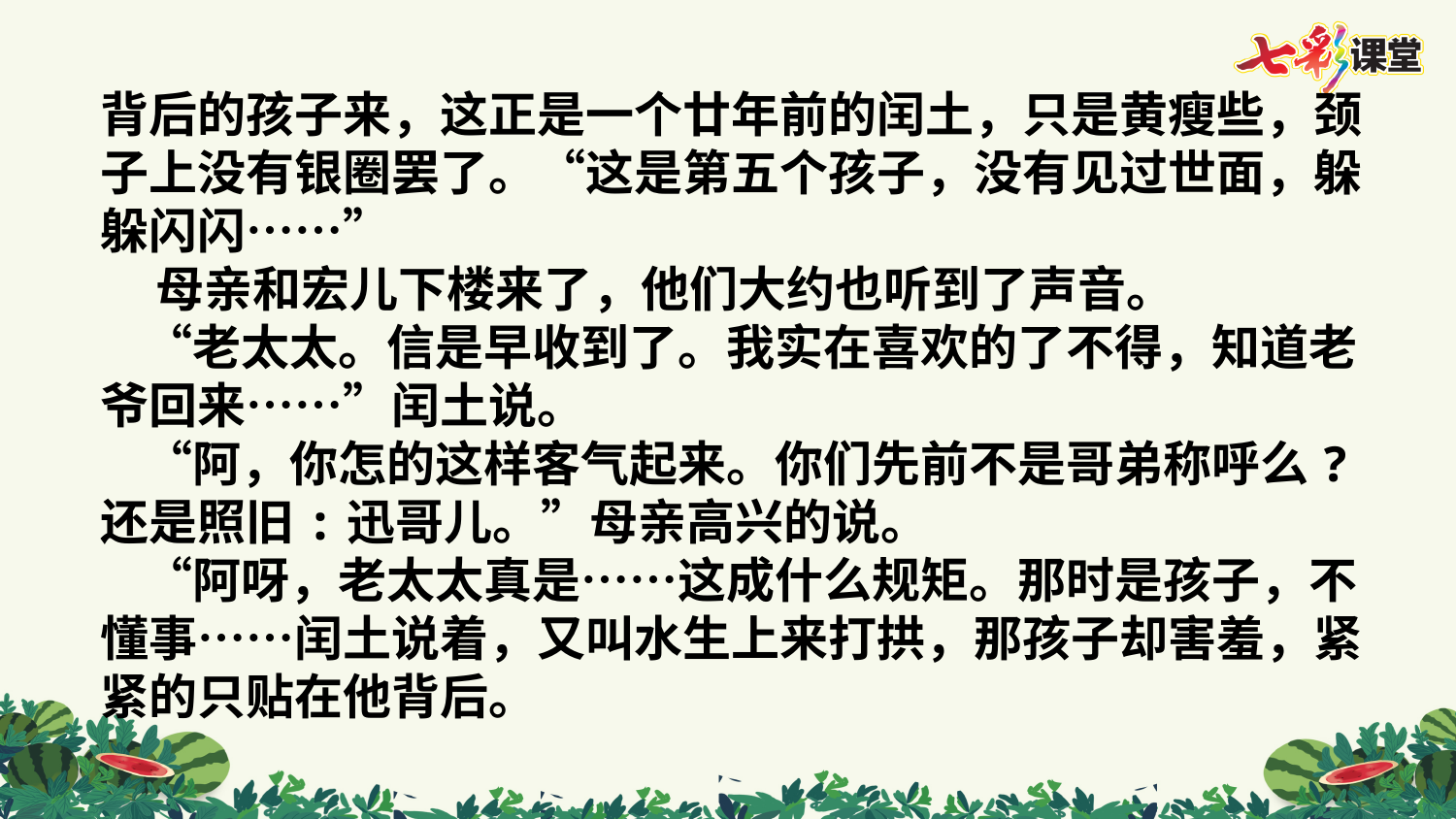

背后的孩子来，这正是一个廿年前的闰土，只是黄瘦些，颈子上没有银圈罢了。“这是第五个孩子，没有见过世面，躲躲闪闪……”
    母亲和宏儿下楼来了，他们大约也听到了声音。
    “老太太。信是早收到了。我实在喜欢的了不得，知道老爷回来……”闰土说。
    “阿，你怎的这样客气起来。你们先前不是哥弟称呼么?还是照旧:迅哥儿。”母亲高兴的说。
    “阿呀，老太太真是……这成什么规矩。那时是孩子，不懂事……闰土说着，又叫水生上来打拱，那孩子却害羞，紧紧的只贴在他背后。